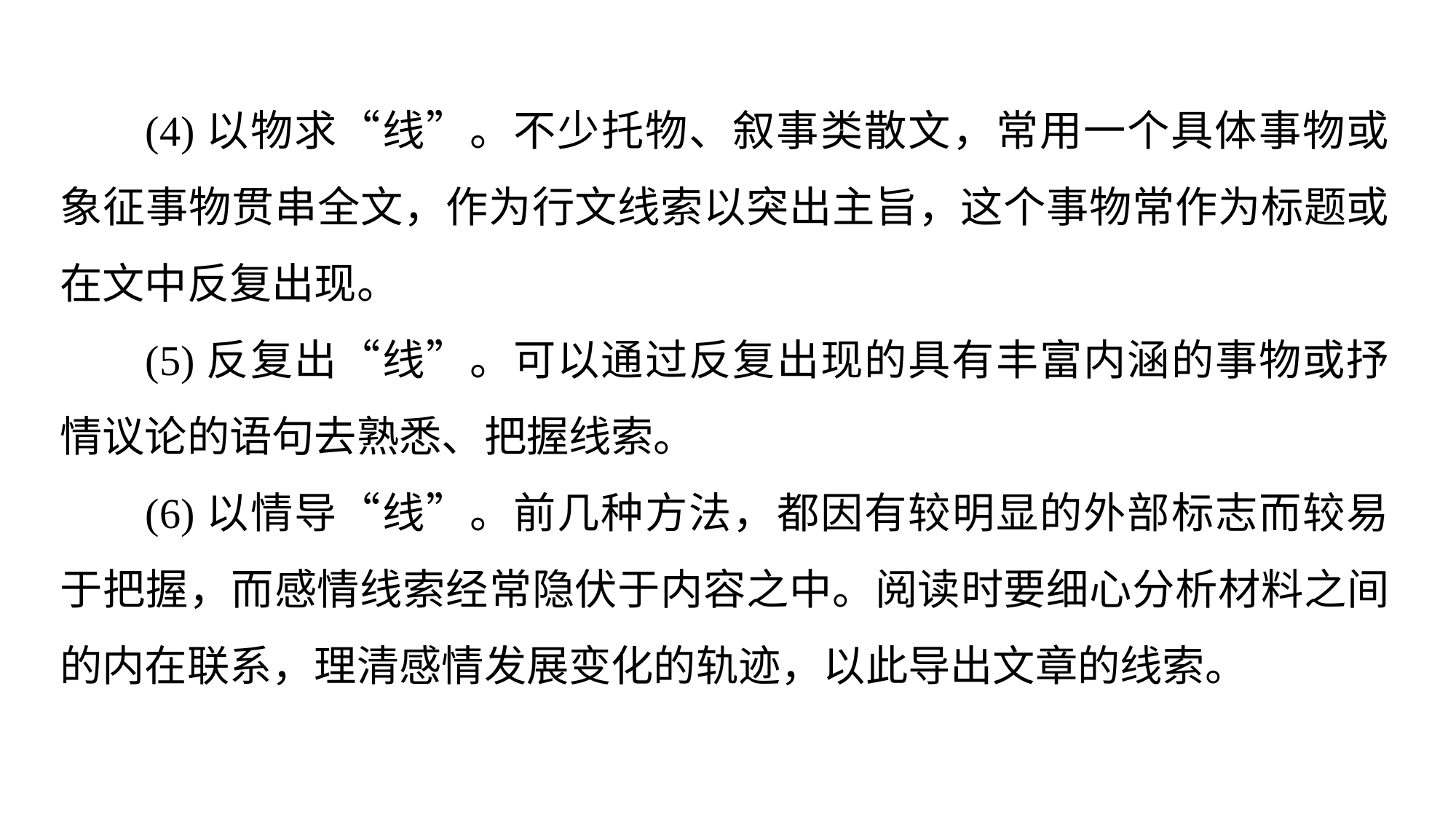

(4)以物求“线”。不少托物、叙事类散文，常用一个具体事物或象征事物贯串全文，作为行文线索以突出主旨，这个事物常作为标题或在文中反复出现。
(5)反复出“线”。可以通过反复出现的具有丰富内涵的事物或抒情议论的语句去熟悉、把握线索。
(6)以情导“线”。前几种方法，都因有较明显的外部标志而较易于把握，而感情线索经常隐伏于内容之中。阅读时要细心分析材料之间的内在联系，理清感情发展变化的轨迹，以此导出文章的线索。